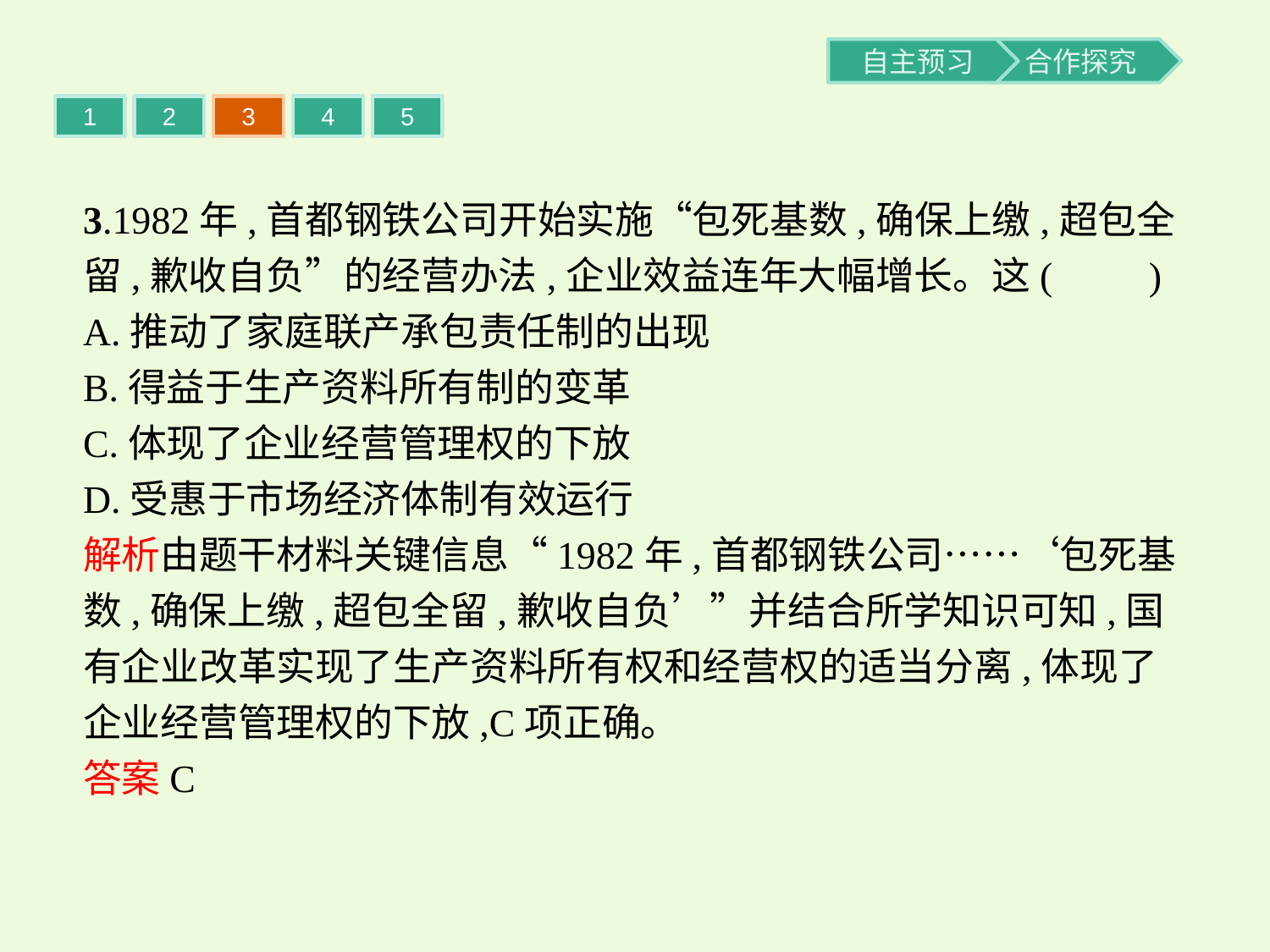

1
2
3
4
5
3.1982年,首都钢铁公司开始实施“包死基数,确保上缴,超包全留,歉收自负”的经营办法,企业效益连年大幅增长。这(　　)
A.推动了家庭联产承包责任制的出现
B.得益于生产资料所有制的变革
C.体现了企业经营管理权的下放
D.受惠于市场经济体制有效运行
解析由题干材料关键信息“1982年,首都钢铁公司……‘包死基数,确保上缴,超包全留,歉收自负’”并结合所学知识可知,国有企业改革实现了生产资料所有权和经营权的适当分离,体现了企业经营管理权的下放,C项正确。
答案C